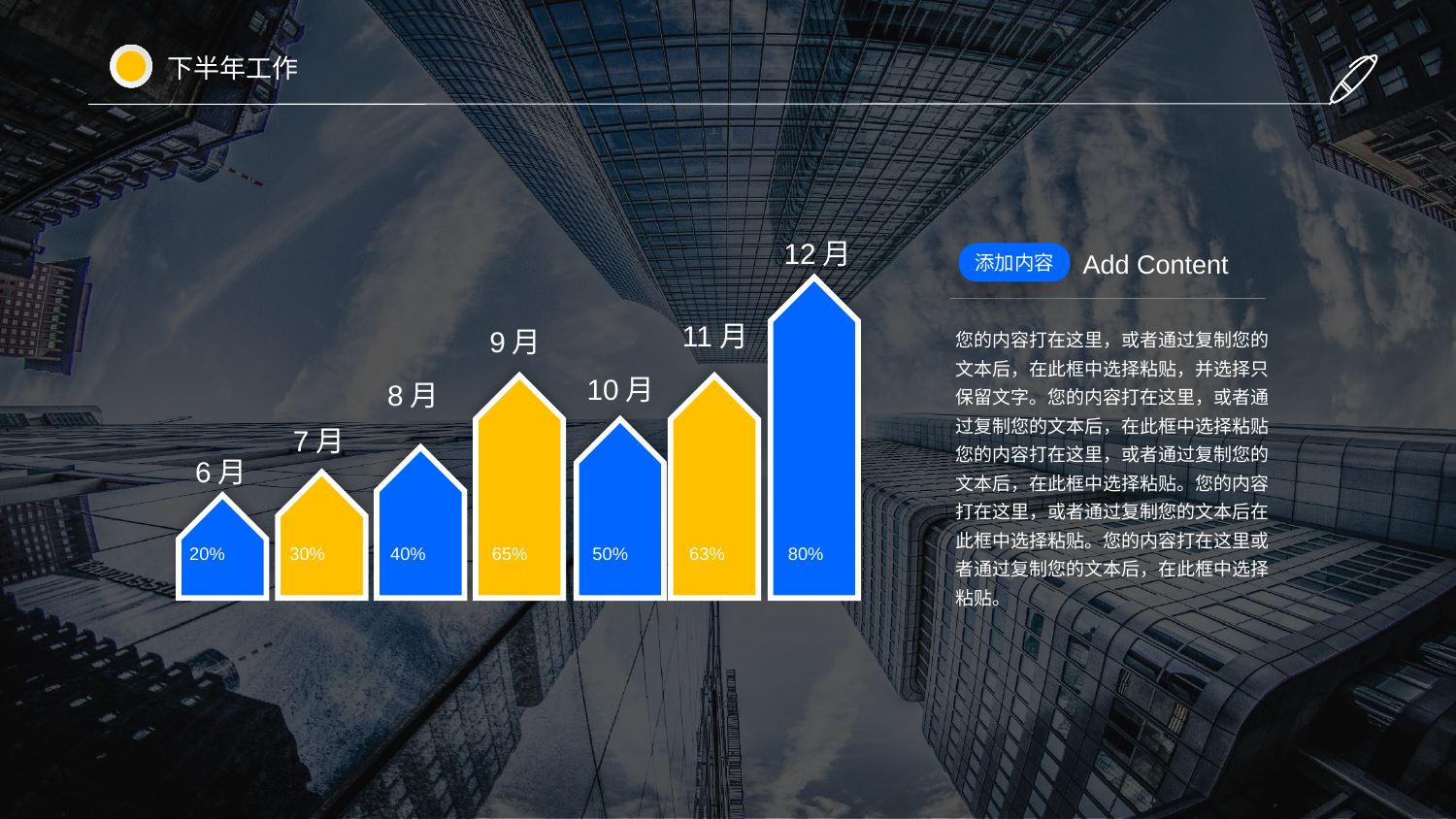

下半年工作
12月
Add Content

添加内容

80%
11月
您的内容打在这里，或者通过复制您的文本后，在此框中选择粘贴，并选择只保留文字。您的内容打在这里，或者通过复制您的文本后，在此框中选择粘贴您的内容打在这里，或者通过复制您的文本后，在此框中选择粘贴。您的内容打在这里，或者通过复制您的文本后在此框中选择粘贴。您的内容打在这里或者通过复制您的文本后，在此框中选择粘贴。
9月
10月
8月

65%

63%
7月

50%
6月

40%

30%

20%